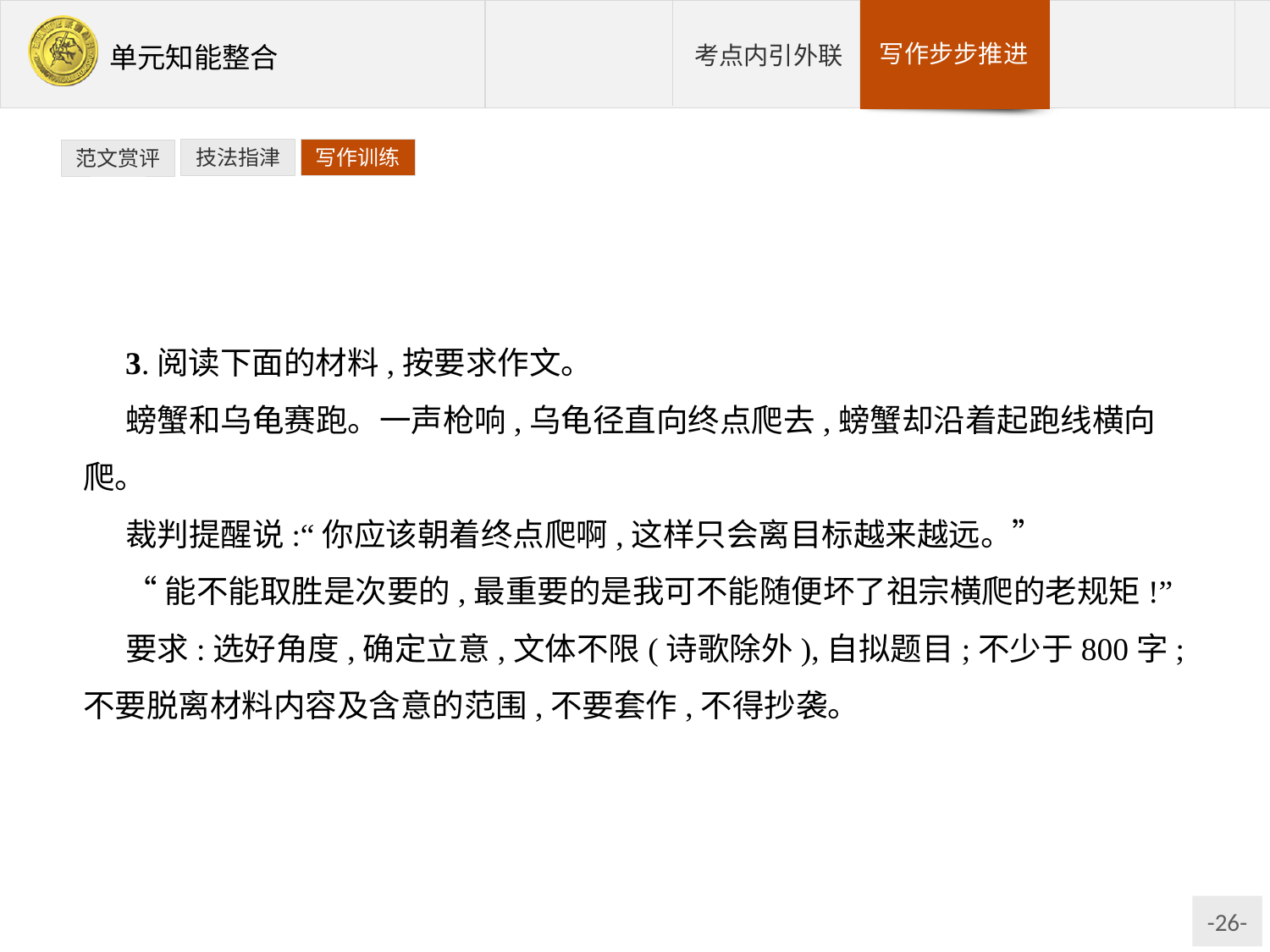

技法指津
写作训练
范文赏评
3.阅读下面的材料,按要求作文。
螃蟹和乌龟赛跑。一声枪响,乌龟径直向终点爬去,螃蟹却沿着起跑线横向爬。
裁判提醒说:“你应该朝着终点爬啊,这样只会离目标越来越远。”
“能不能取胜是次要的,最重要的是我可不能随便坏了祖宗横爬的老规矩!”
要求:选好角度,确定立意,文体不限(诗歌除外),自拟题目;不少于800字;不要脱离材料内容及含意的范围,不要套作,不得抄袭。